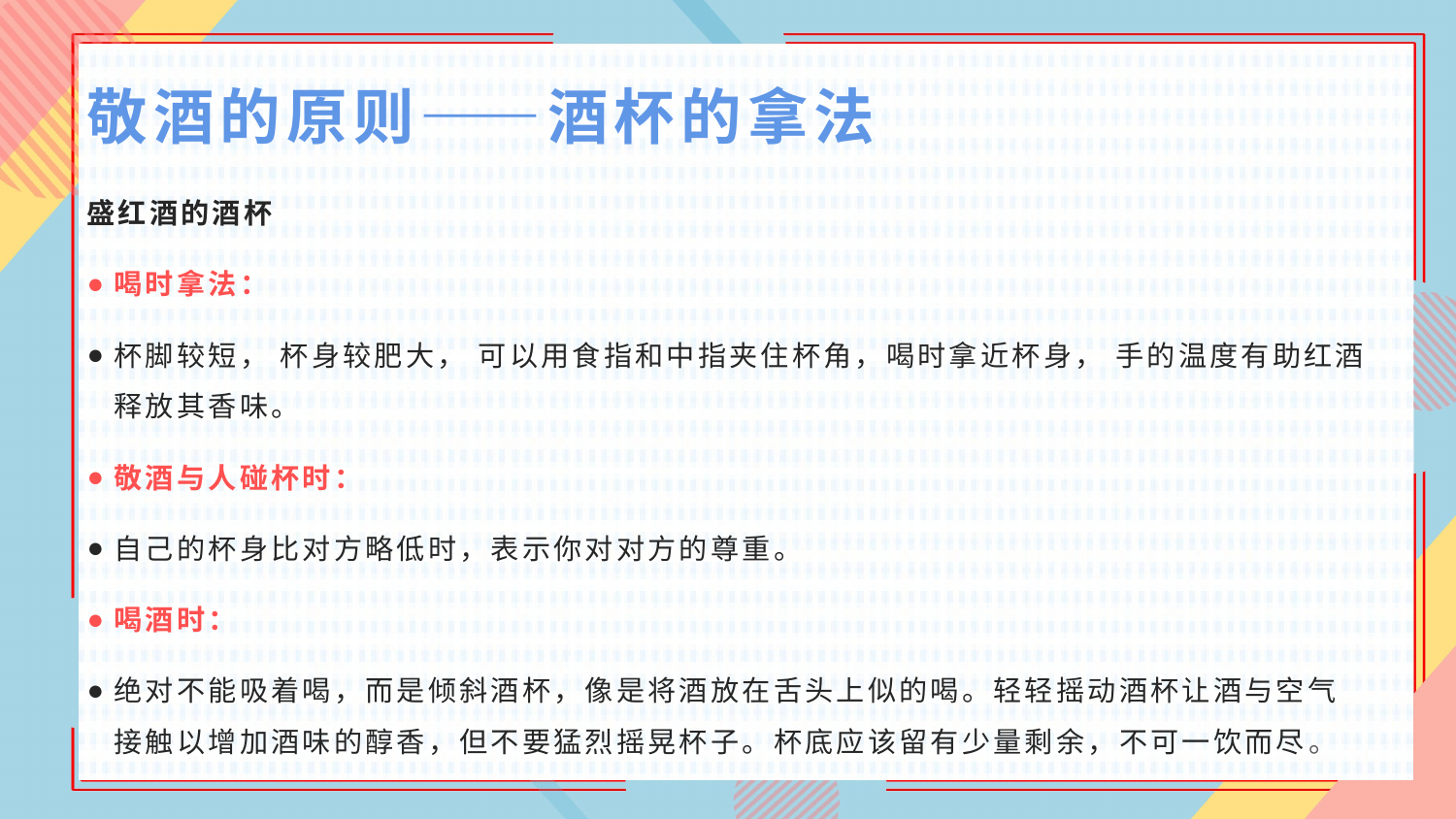

# 敬酒的原则——酒杯的拿法
盛红酒的酒杯
喝时拿法：
杯脚较短， 杯身较肥大， 可以用食指和中指夹住杯角，喝时拿近杯身， 手的温度有助红酒释放其香味。
敬酒与人碰杯时：
自己的杯身比对方略低时，表示你对对方的尊重。
喝酒时：
绝对不能吸着喝，而是倾斜酒杯，像是将酒放在舌头上似的喝。轻轻摇动酒杯让酒与空气接触以增加酒味的醇香，但不要猛烈摇晃杯子。杯底应该留有少量剩余，不可一饮而尽。